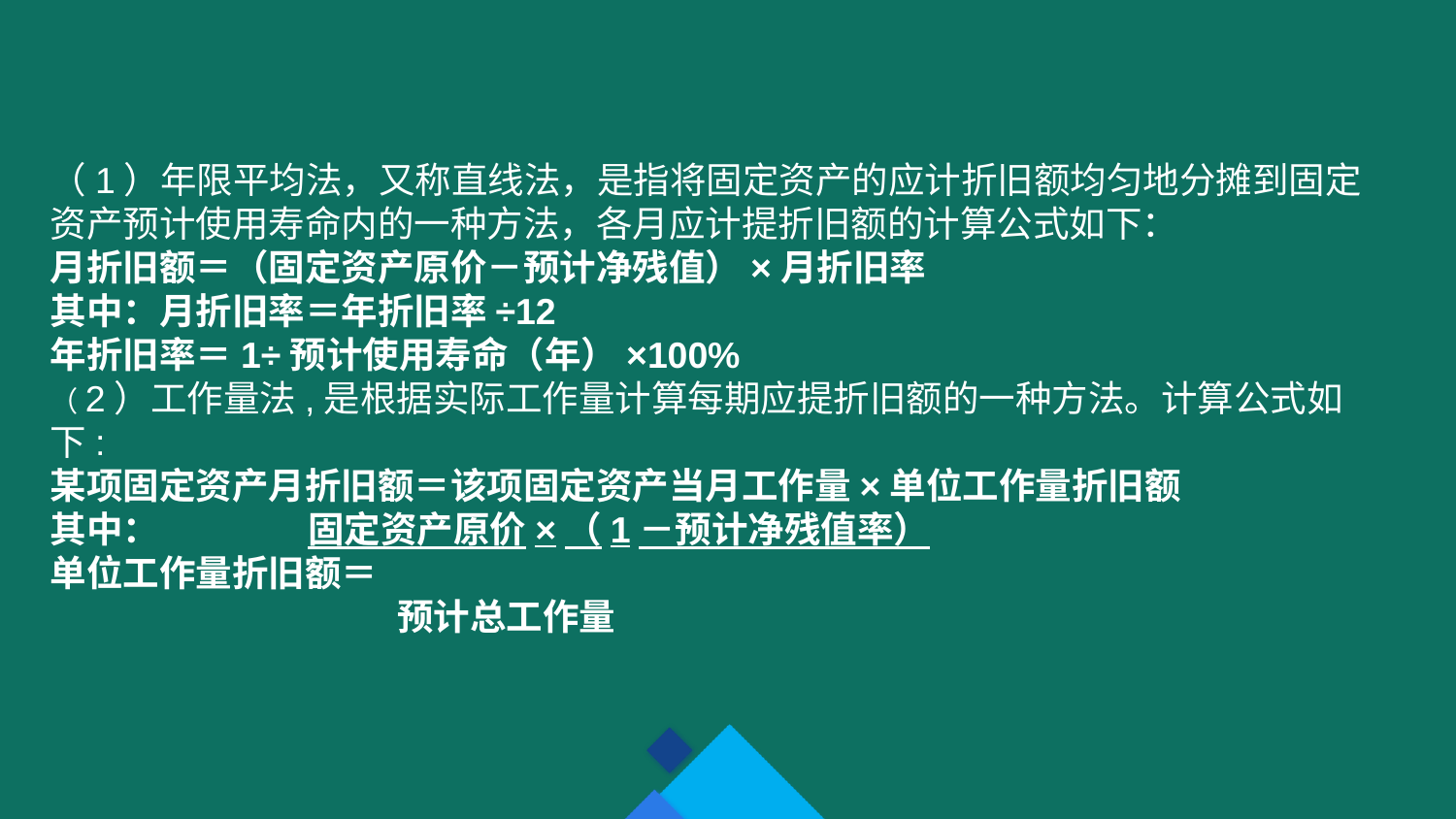

（1）年限平均法，又称直线法，是指将固定资产的应计折旧额均匀地分摊到固定资产预计使用寿命内的一种方法，各月应计提折旧额的计算公式如下：
月折旧额＝（固定资产原价－预计净残值）×月折旧率
其中：月折旧率＝年折旧率÷12
年折旧率＝1÷预计使用寿命（年）×100%
（2）工作量法,是根据实际工作量计算每期应提折旧额的一种方法。计算公式如下:
某项固定资产月折旧额＝该项固定资产当月工作量×单位工作量折旧额
其中：                  固定资产原价×（1－预计净残值率）
单位工作量折旧额＝
                                         预计总工作量